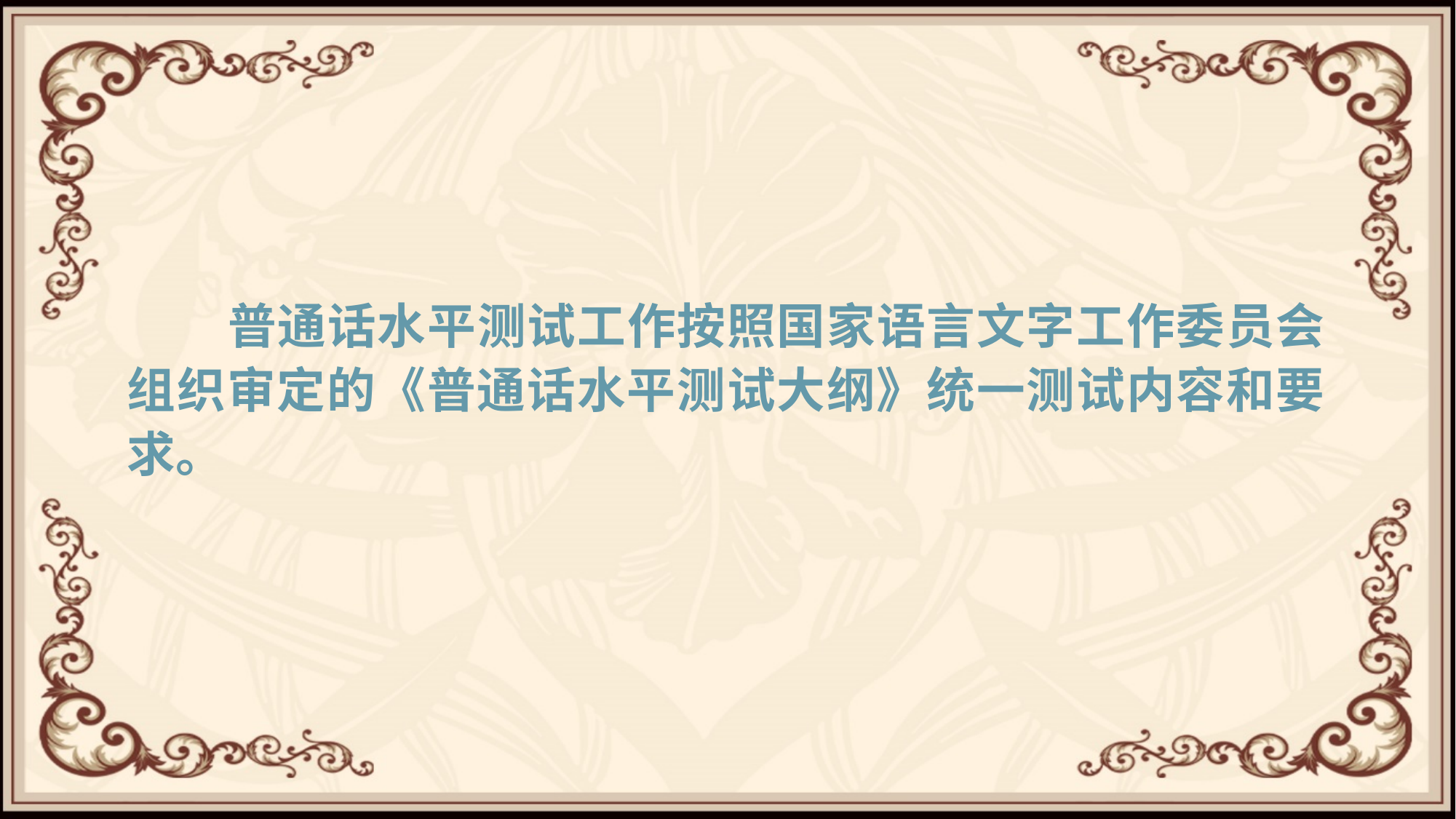

普通话水平测试工作按照国家语言文字工作委员会组织审定的《普通话水平测试大纲》统一测试内容和要求。